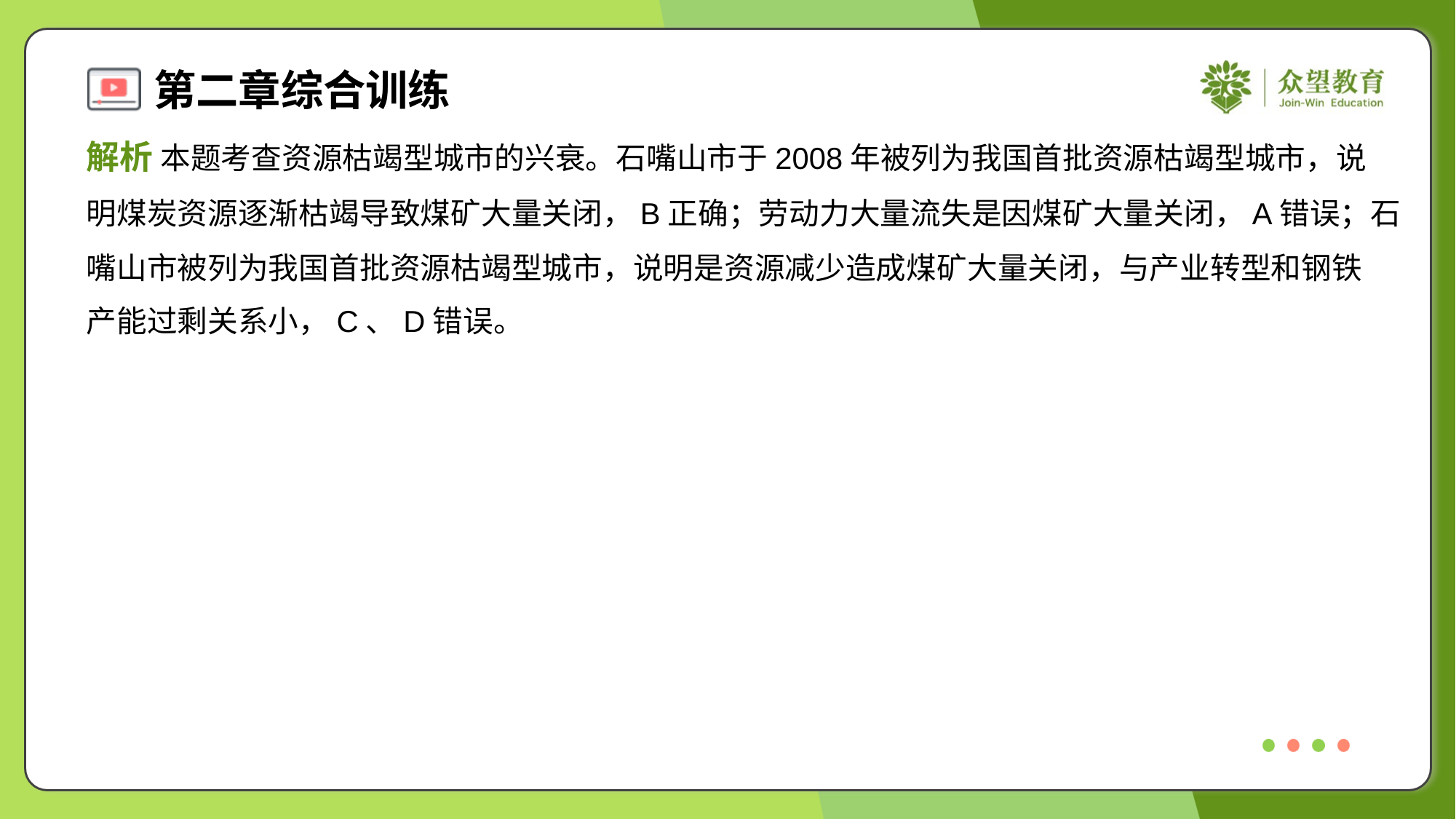

解析 本题考查资源枯竭型城市的兴衰。石嘴山市于2008年被列为我国首批资源枯竭型城市，说
明煤炭资源逐渐枯竭导致煤矿大量关闭，B正确；劳动力大量流失是因煤矿大量关闭，A错误；石
嘴山市被列为我国首批资源枯竭型城市，说明是资源减少造成煤矿大量关闭，与产业转型和钢铁
产能过剩关系小，C、D错误。